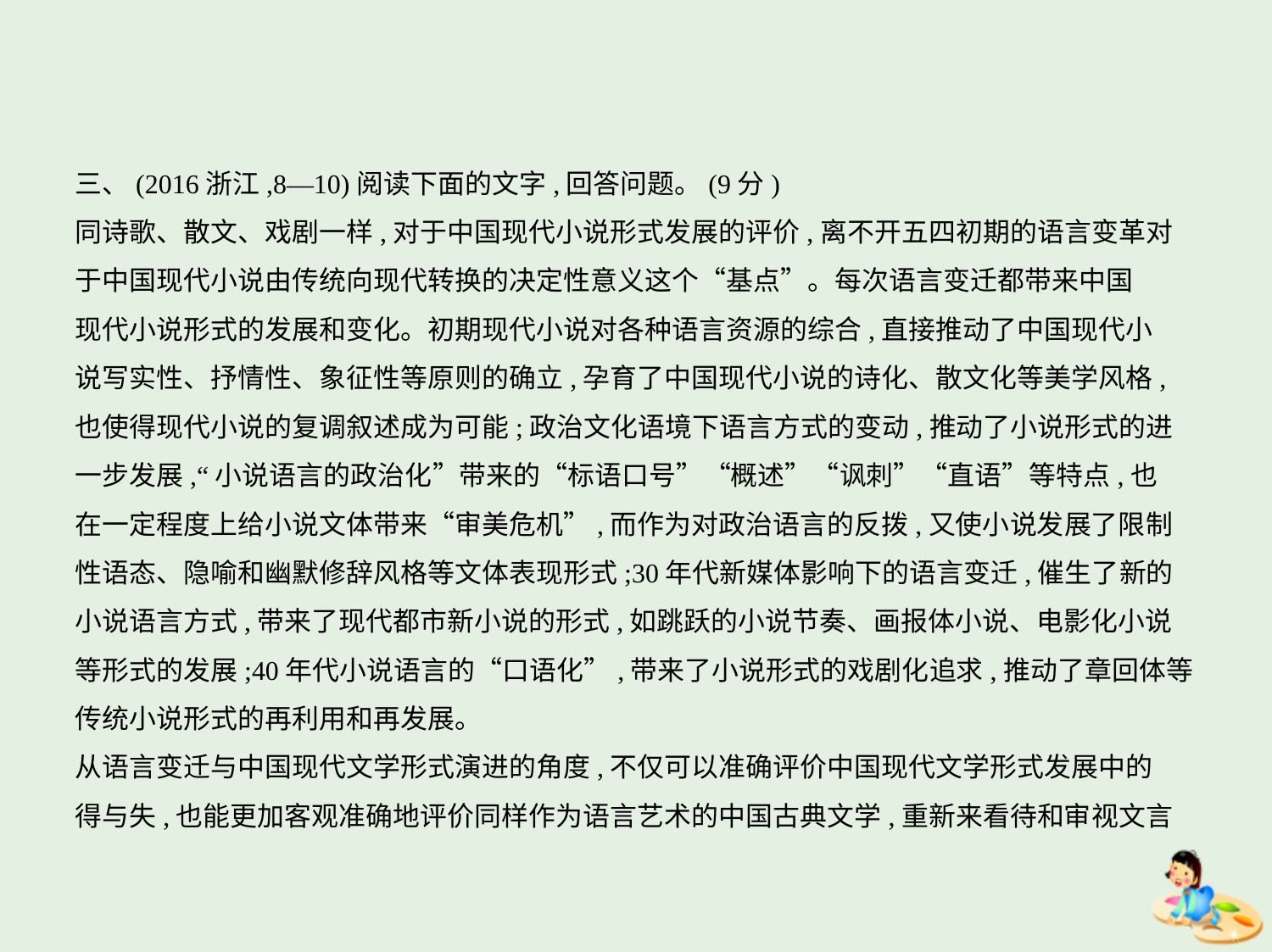

三、(2016浙江,8—10)阅读下面的文字,回答问题。(9分)
同诗歌、散文、戏剧一样,对于中国现代小说形式发展的评价,离不开五四初期的语言变革对
于中国现代小说由传统向现代转换的决定性意义这个“基点”。每次语言变迁都带来中国
现代小说形式的发展和变化。初期现代小说对各种语言资源的综合,直接推动了中国现代小
说写实性、抒情性、象征性等原则的确立,孕育了中国现代小说的诗化、散文化等美学风格,
也使得现代小说的复调叙述成为可能;政治文化语境下语言方式的变动,推动了小说形式的进
一步发展,“小说语言的政治化”带来的“标语口号”“概述”“讽刺”“直语”等特点,也
在一定程度上给小说文体带来“审美危机”,而作为对政治语言的反拨,又使小说发展了限制
性语态、隐喻和幽默修辞风格等文体表现形式;30年代新媒体影响下的语言变迁,催生了新的
小说语言方式,带来了现代都市新小说的形式,如跳跃的小说节奏、画报体小说、电影化小说
等形式的发展;40年代小说语言的“口语化”,带来了小说形式的戏剧化追求,推动了章回体等
传统小说形式的再利用和再发展。
从语言变迁与中国现代文学形式演进的角度,不仅可以准确评价中国现代文学形式发展中的
得与失,也能更加客观准确地评价同样作为语言艺术的中国古典文学,重新来看待和审视文言